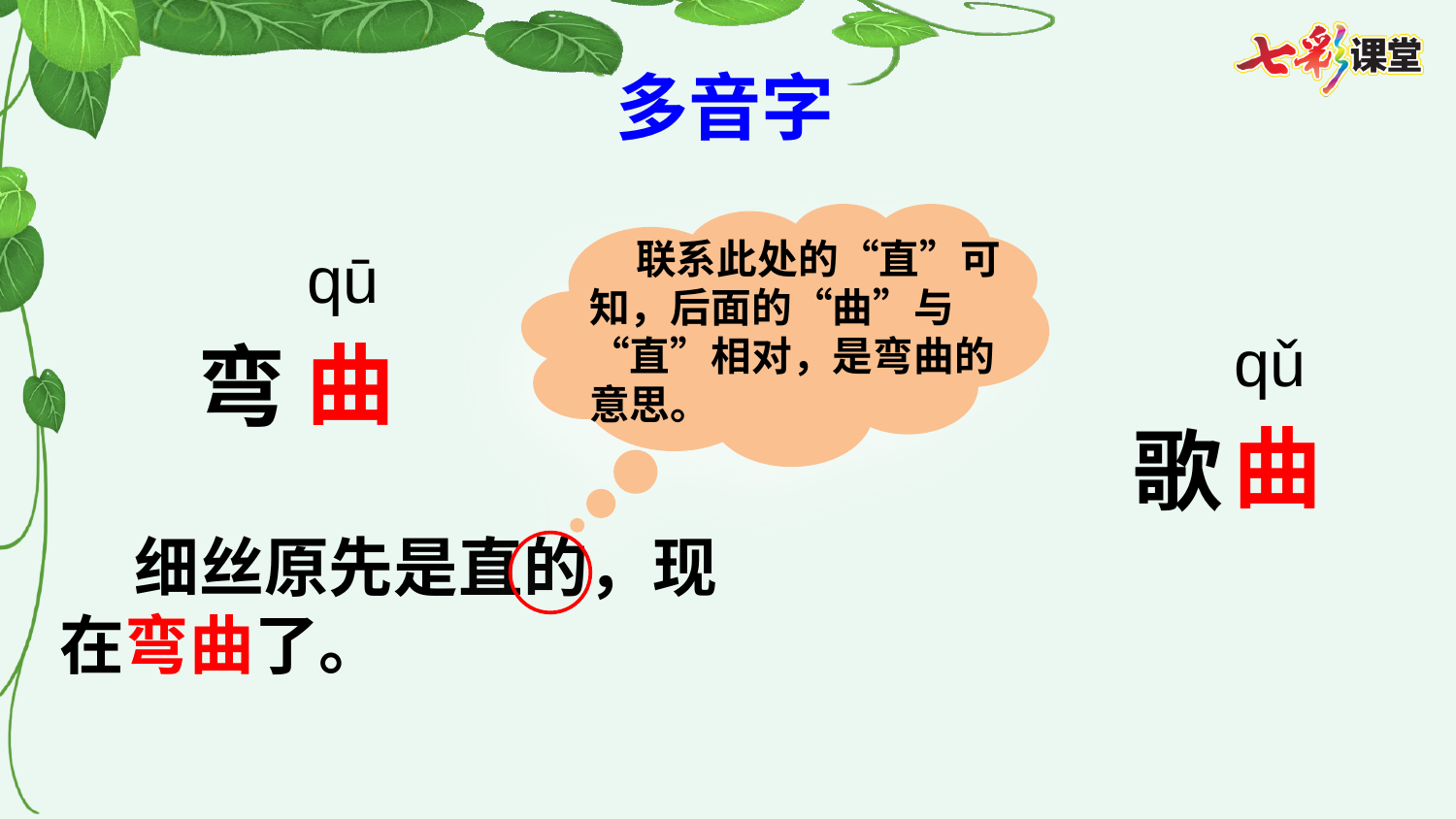

多音字

    联系此处的“直”可知，后面的“曲”与“直”相对，是弯曲的意思。
qū
qǔ
弯
曲
曲
歌
    细丝原先是直的，现在弯曲了。